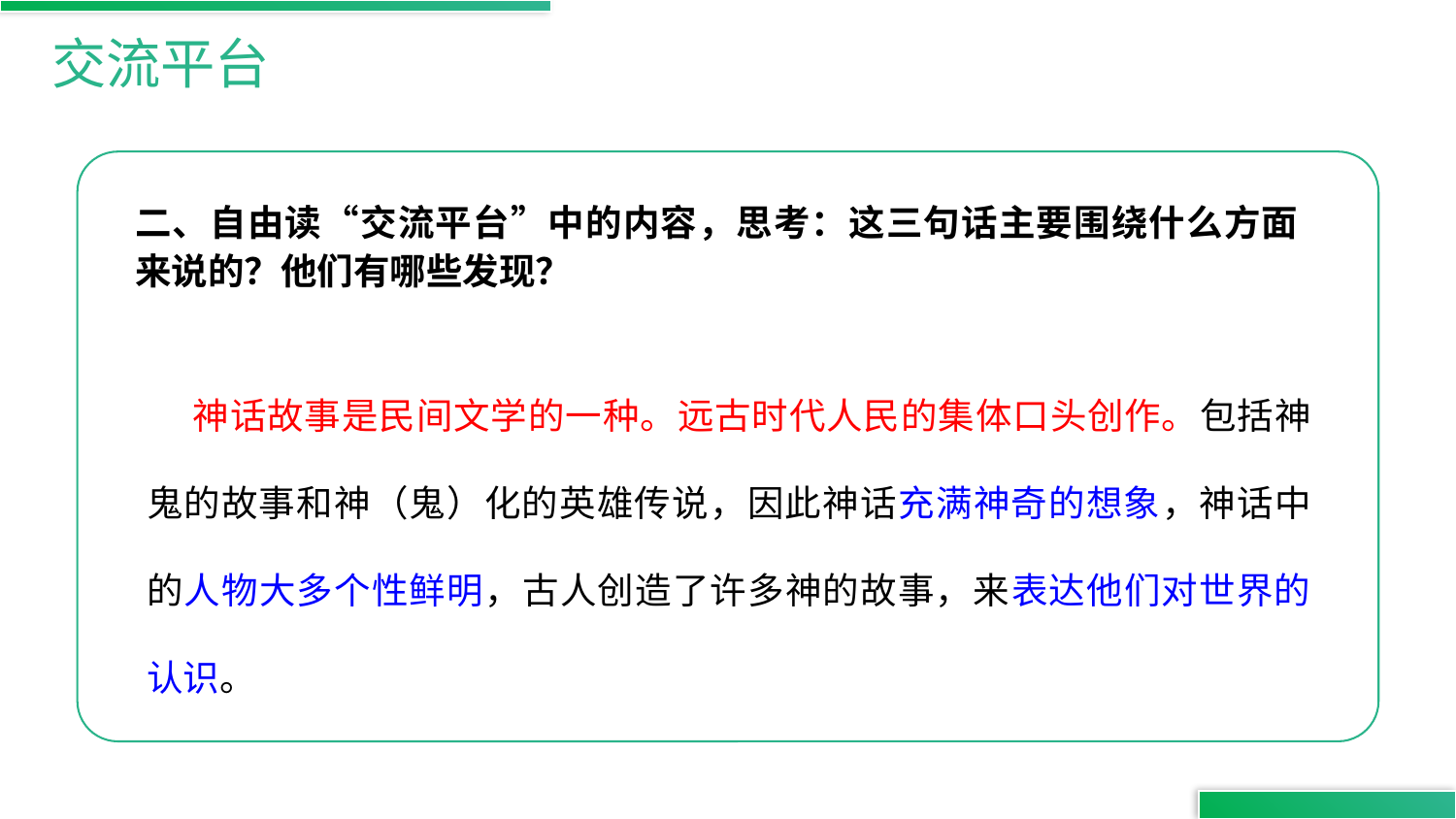

交流平台
二、自由读“交流平台”中的内容，思考：这三句话主要围绕什么方面来说的？他们有哪些发现？
    神话故事是民间文学的一种。远古时代人民的集体口头创作。包括神鬼的故事和神（鬼）化的英雄传说，因此神话充满神奇的想象，神话中的人物大多个性鲜明，古人创造了许多神的故事，来表达他们对世界的认识。